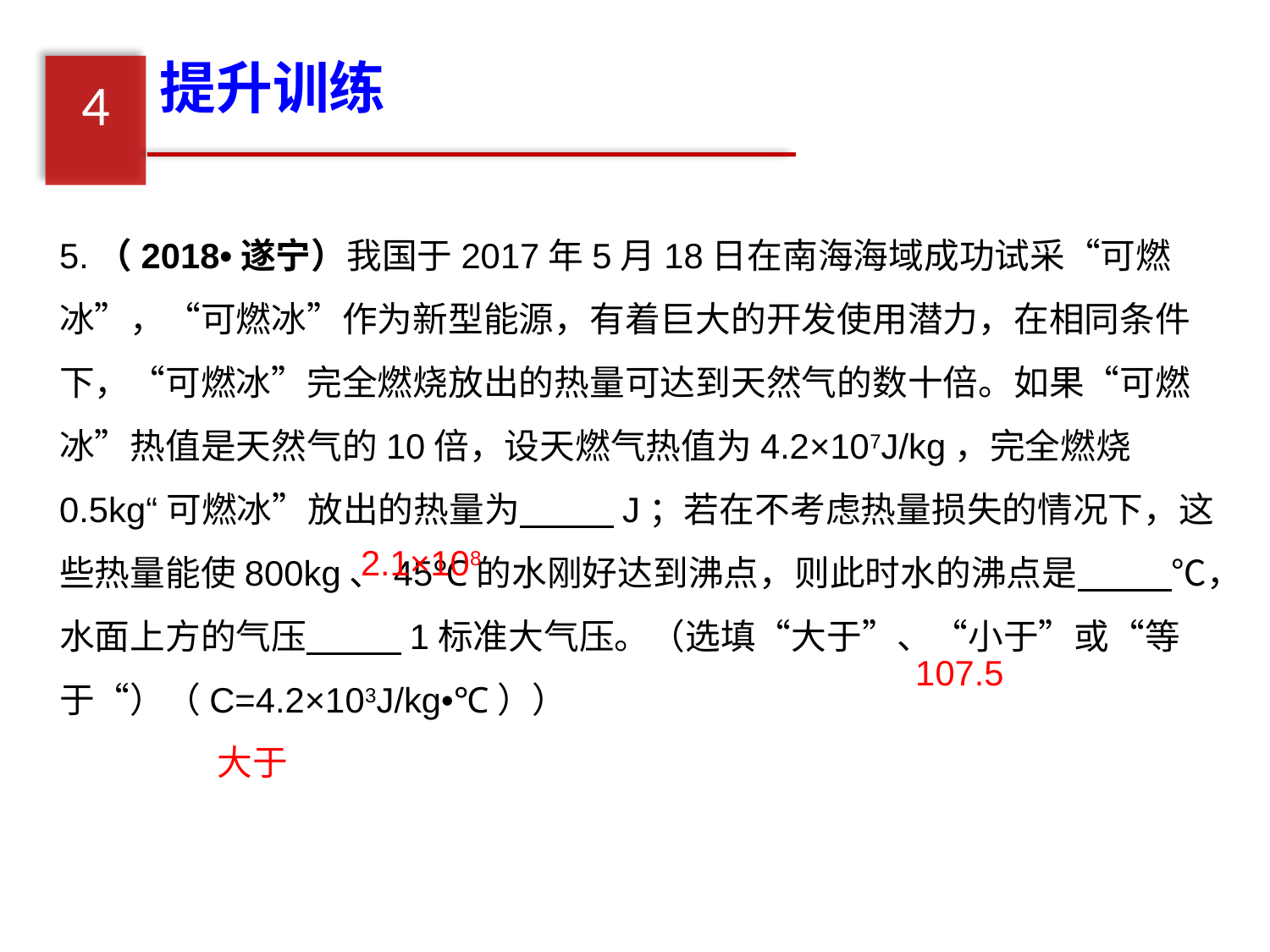

提升训练

4
5.（2018•遂宁）我国于2017年5月18日在南海海域成功试采“可燃冰”，“可燃冰”作为新型能源，有着巨大的开发使用潜力，在相同条件下，“可燃冰”完全燃烧放出的热量可达到天然气的数十倍。如果“可燃冰”热值是天然气的10倍，设天燃气热值为4.2×107J/kg，完全燃烧0.5kg“可燃冰”放出的热量为　   　J；若在不考虑热量损失的情况下，这些热量能使800kg、45℃的水刚好达到沸点，则此时水的沸点是　   　℃，水面上方的气压　   　1标准大气压。（选填“大于”、“小于”或“等于“）（C=4.2×103J/kg•℃））
2.1×108
107.5
大于